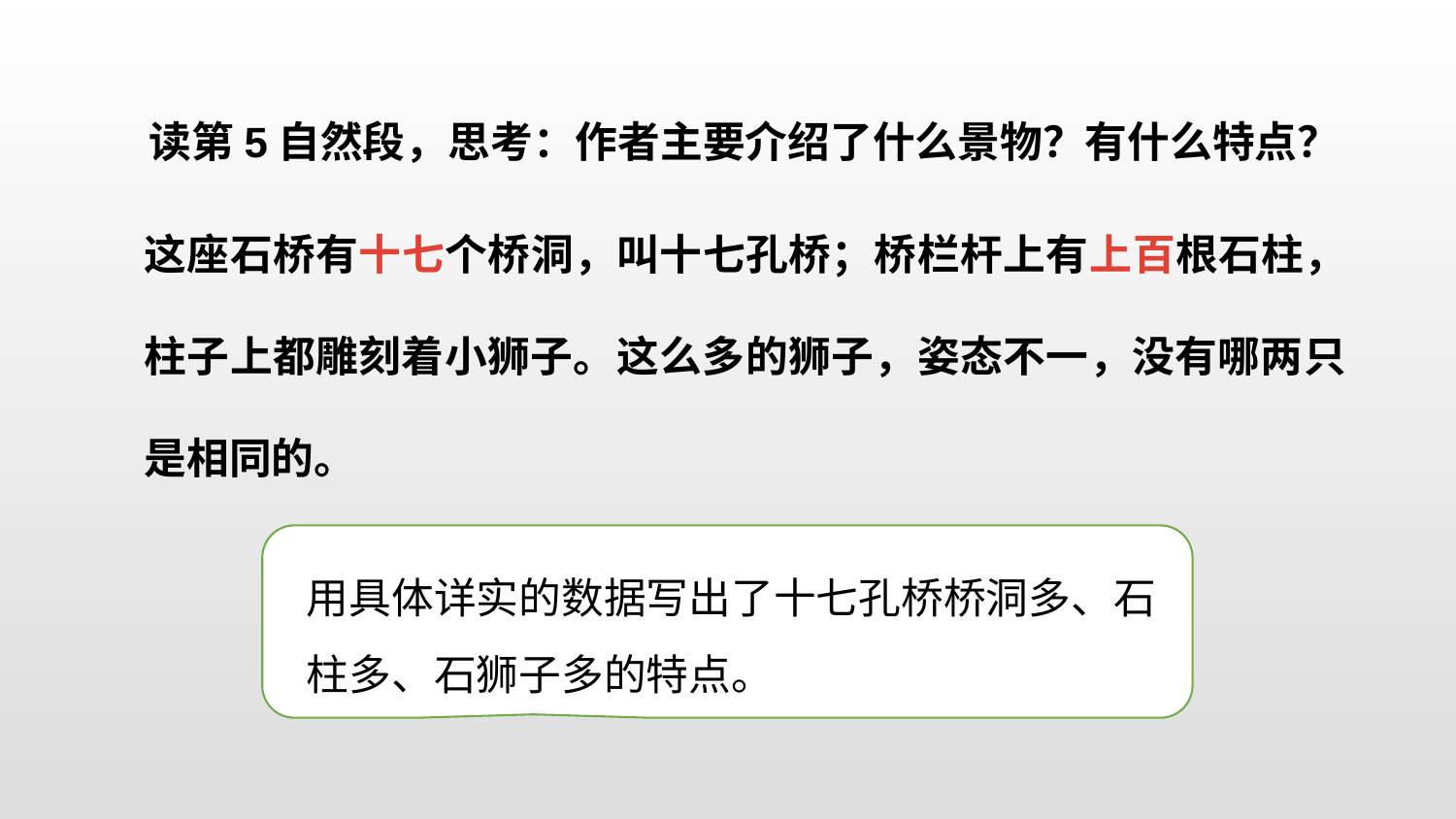

读第5自然段，思考：作者主要介绍了什么景物？有什么特点？
这座石桥有十七个桥洞，叫十七孔桥；桥栏杆上有上百根石柱，柱子上都雕刻着小狮子。这么多的狮子，姿态不一，没有哪两只是相同的。

用具体详实的数据写出了十七孔桥桥洞多、石柱多、石狮子多的特点。